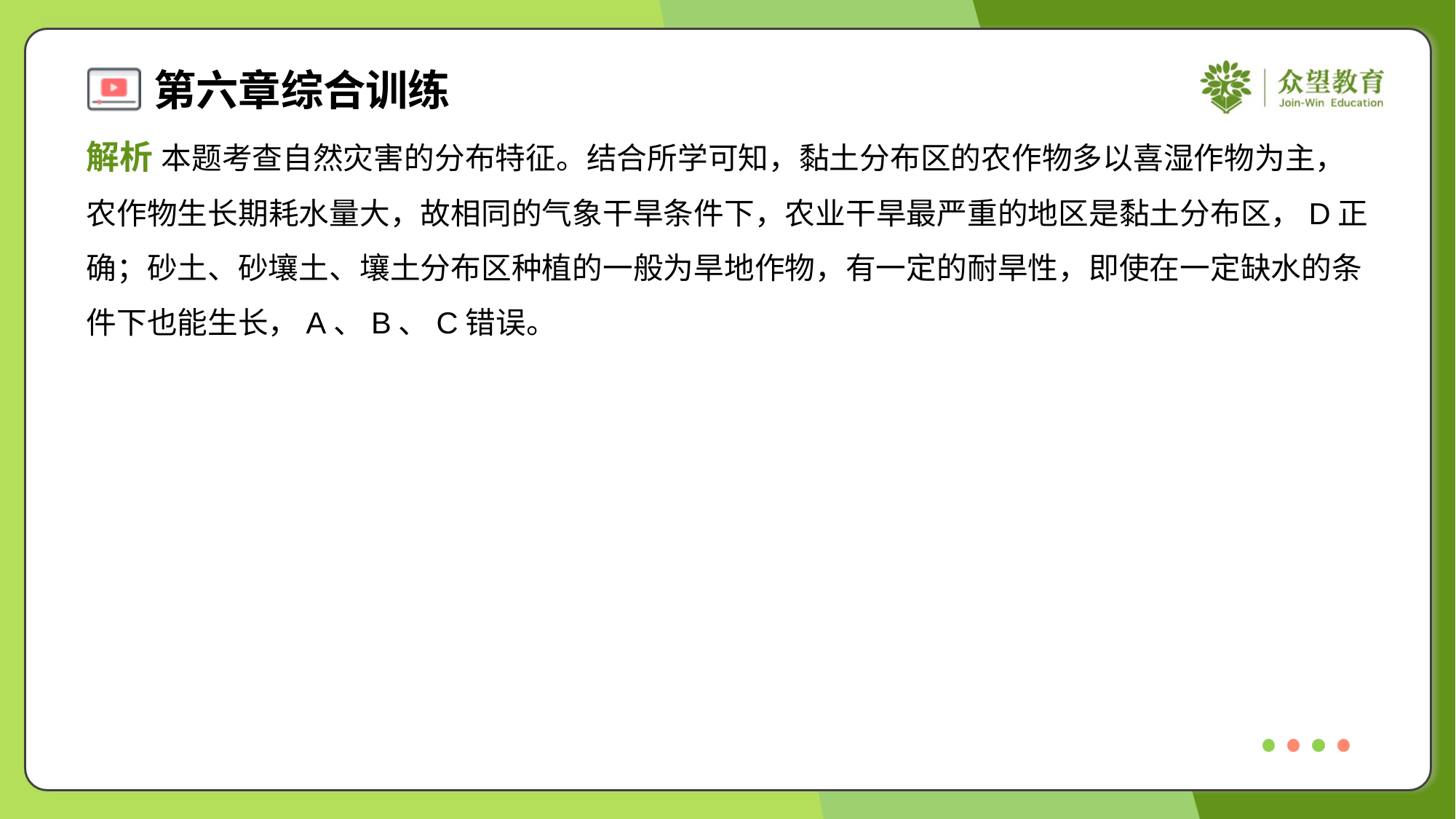

解析 本题考查自然灾害的分布特征。结合所学可知，黏土分布区的农作物多以喜湿作物为主，
农作物生长期耗水量大，故相同的气象干旱条件下，农业干旱最严重的地区是黏土分布区，D正
确；砂土、砂壤土、壤土分布区种植的一般为旱地作物，有一定的耐旱性，即使在一定缺水的条
件下也能生长，A、B、C错误。